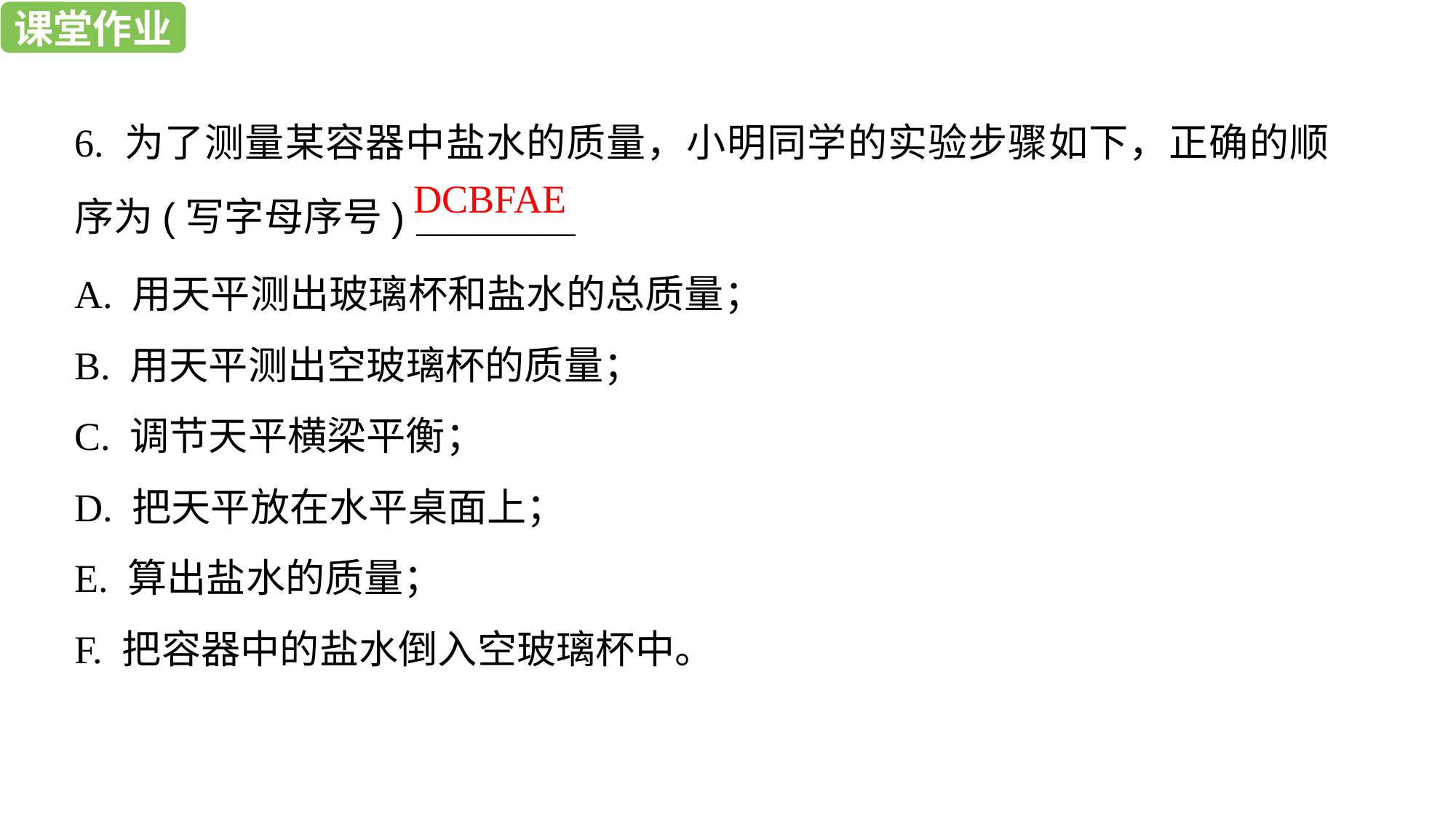

课堂作业
课堂作业
6. 为了测量某容器中盐水的质量，小明同学的实验步骤如下，正确的顺序为(写字母序号) ———————
A. 用天平测出玻璃杯和盐水的总质量；
B. 用天平测出空玻璃杯的质量；
C. 调节天平横梁平衡；
D. 把天平放在水平桌面上；
E. 算出盐水的质量；
F. 把容器中的盐水倒入空玻璃杯中。
DCBFAE